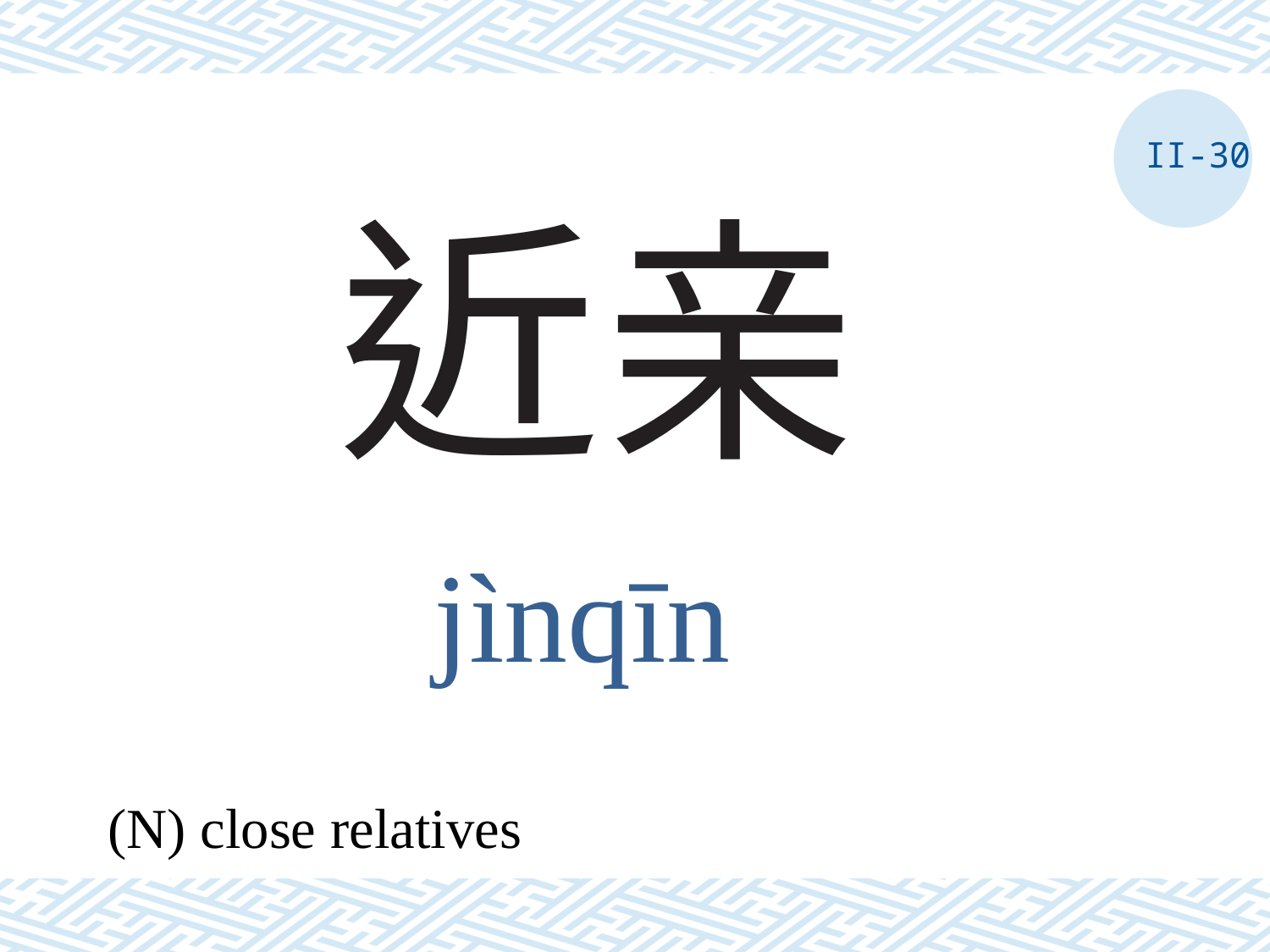

II-30

# 近亲
jìnqīn
(N) close relatives